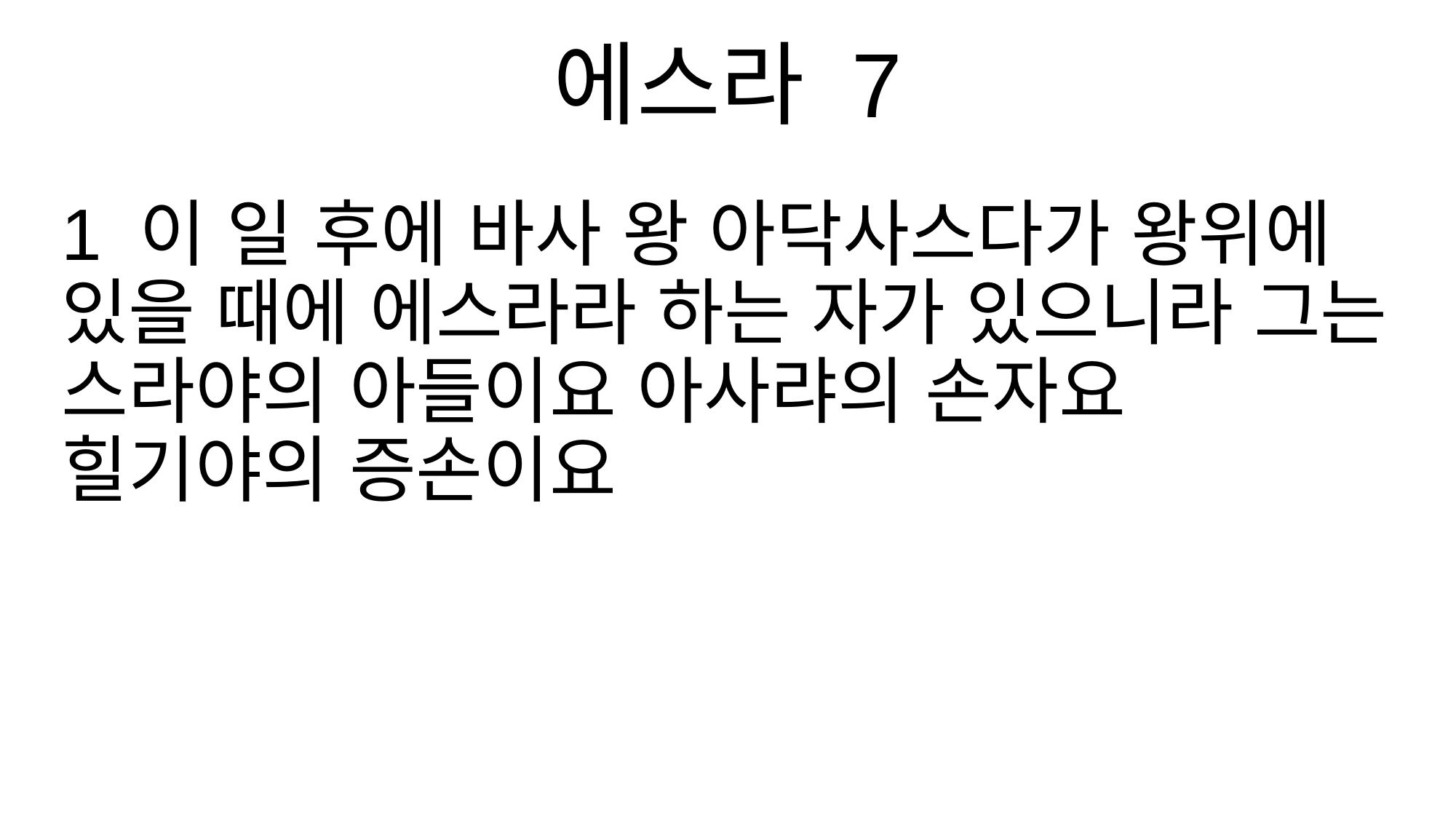

에스라 7
1 이 일 후에 바사 왕 아닥사스다가 왕위에 있을 때에 에스라라 하는 자가 있으니라 그는 스라야의 아들이요 아사랴의 손자요 힐기야의 증손이요